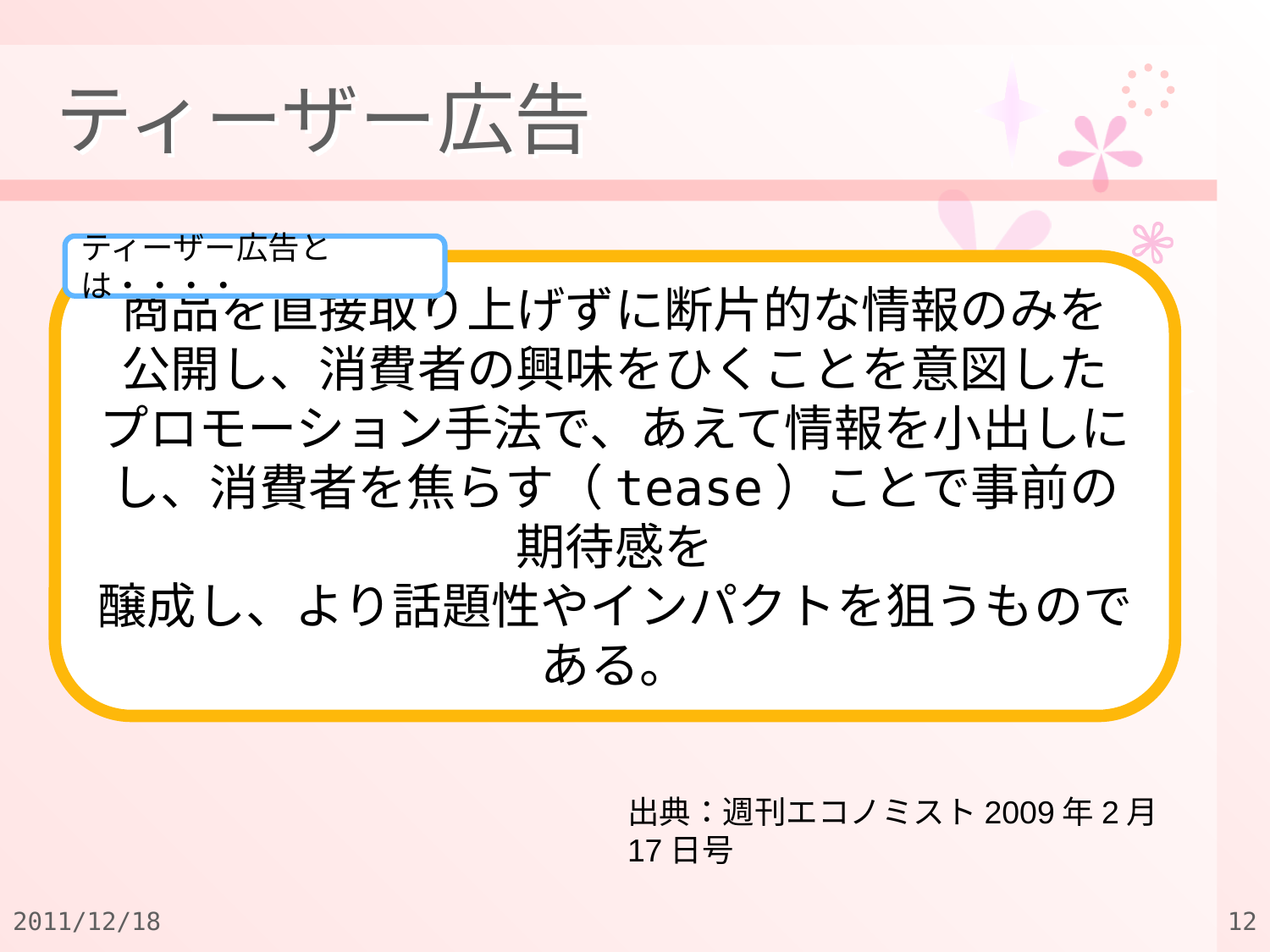

# ティーザー広告
ティーザー広告とは・・・・
商品を直接取り上げずに断片的な情報のみを
公開し、消費者の興味をひくことを意図した
プロモーション手法で、あえて情報を小出しにし、消費者を焦らす（tease）ことで事前の期待感を
醸成し、より話題性やインパクトを狙うものである。
出典：週刊エコノミスト2009年2月17日号
2011/12/18
12